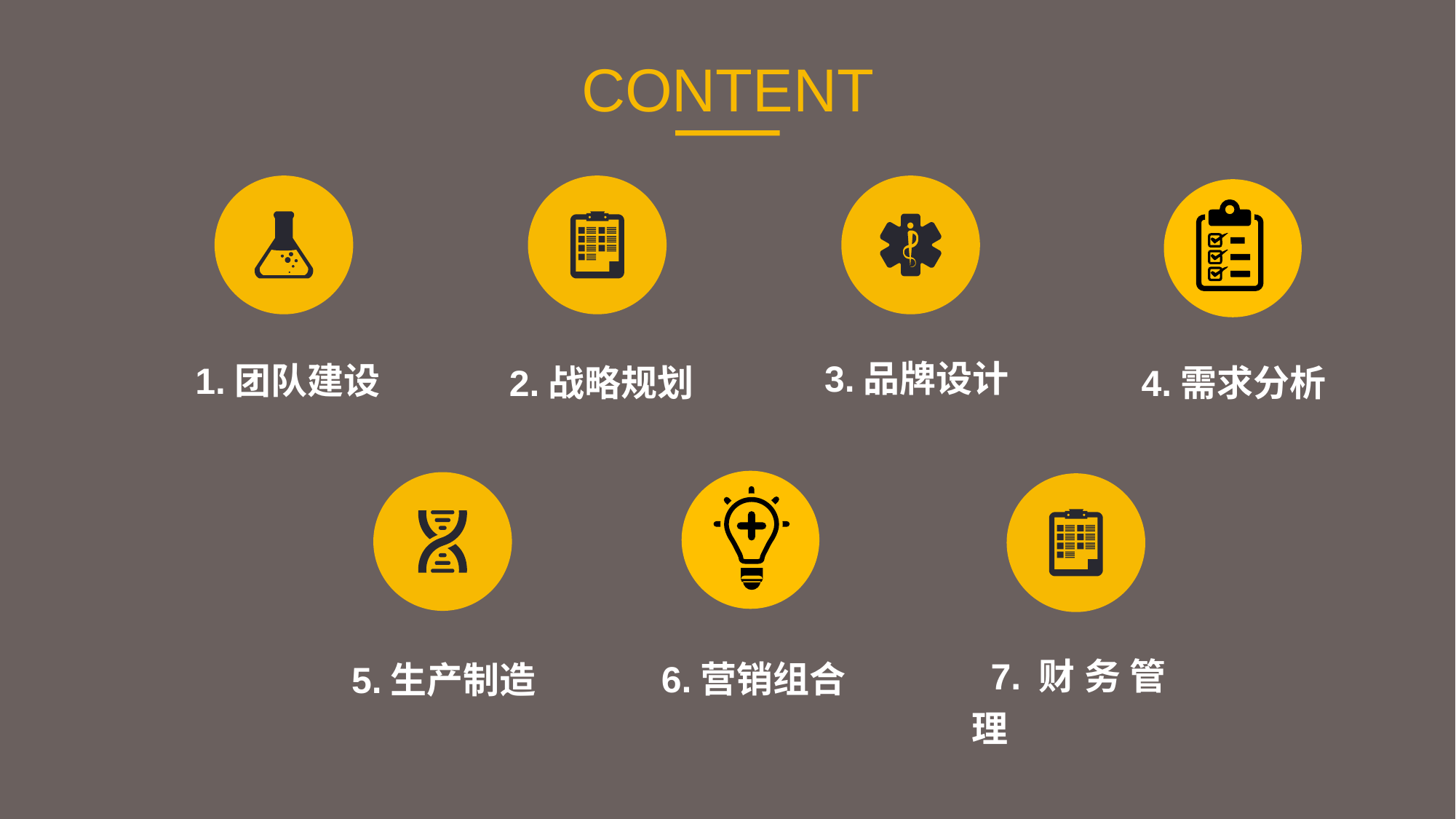

CONTENT

 3.品牌设计

 2.战略规划

 4.需求分析

1.团队建设

 7.财务管理

 6.营销组合

 5.生产制造